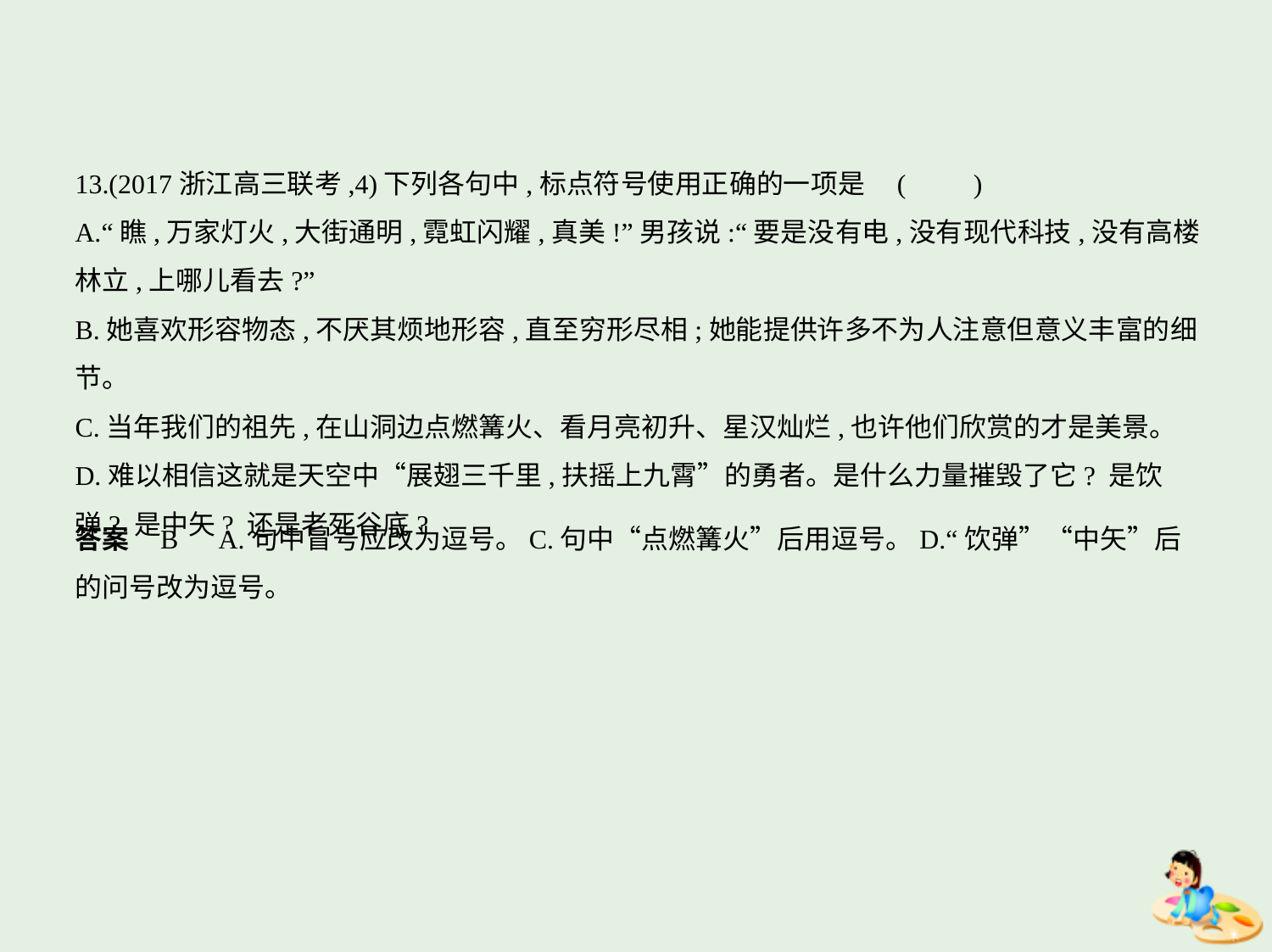

13.(2017浙江高三联考,4)下列各句中,标点符号使用正确的一项是 (　　)
A.“瞧,万家灯火,大街通明,霓虹闪耀,真美!”男孩说:“要是没有电,没有现代科技,没有高楼
林立,上哪儿看去?”
B.她喜欢形容物态,不厌其烦地形容,直至穷形尽相;她能提供许多不为人注意但意义丰富的细节。
C.当年我们的祖先,在山洞边点燃篝火、看月亮初升、星汉灿烂,也许他们欣赏的才是美景。
D.难以相信这就是天空中“展翅三千里,扶摇上九霄”的勇者。是什么力量摧毁了它? 是饮
弹? 是中矢? 还是老死谷底?
答案    B　A.句中冒号应改为逗号。C.句中“点燃篝火”后用逗号。D.“饮弹”“中矢”后
的问号改为逗号。